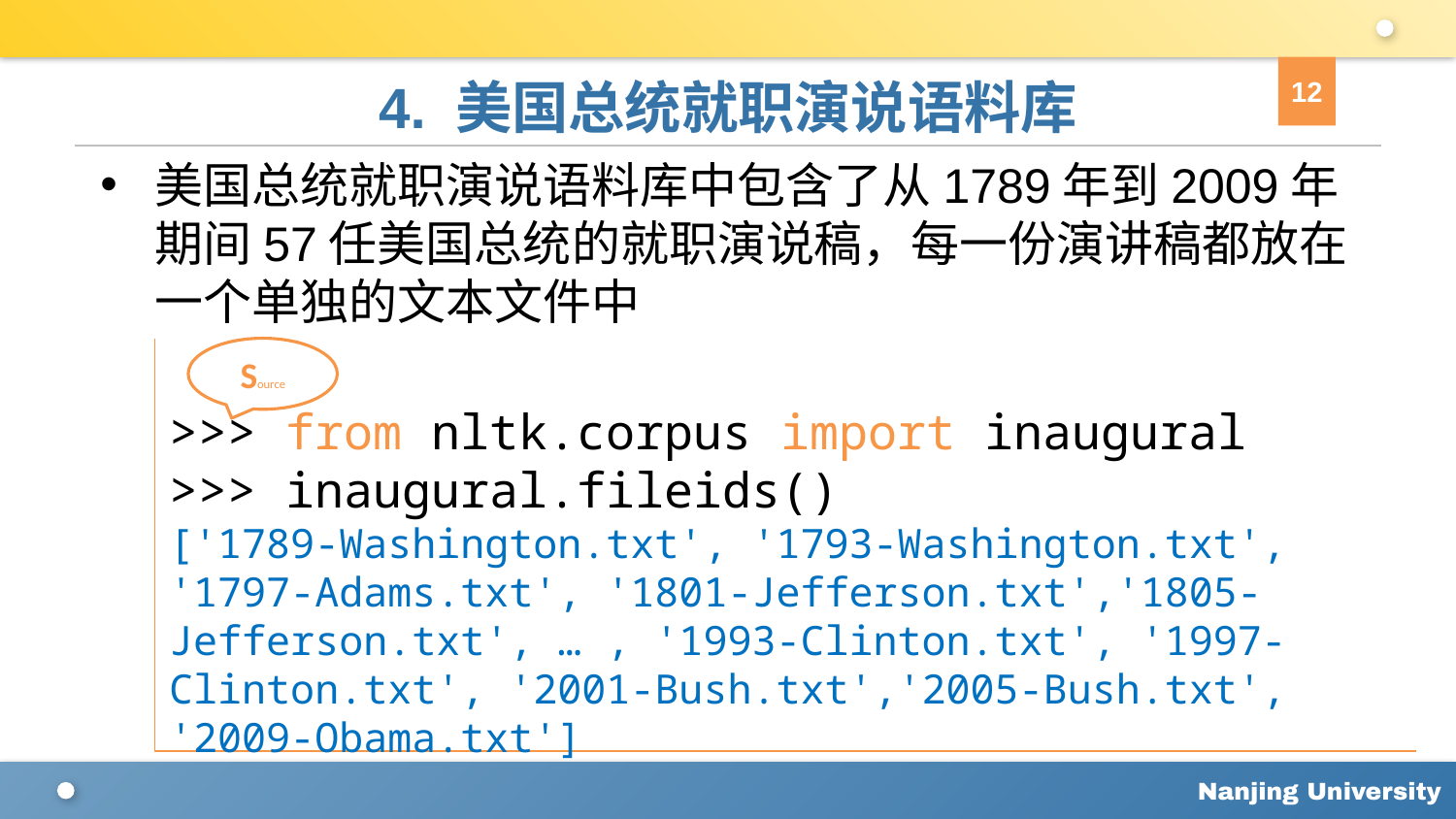

12
# 4. 美国总统就职演说语料库
美国总统就职演说语料库中包含了从1789年到2009年期间57任美国总统的就职演说稿，每一份演讲稿都放在一个单独的文本文件中
Source

>>> from nltk.corpus import inaugural
>>> inaugural.fileids()
['1789-Washington.txt', '1793-Washington.txt', '1797-Adams.txt', '1801-Jefferson.txt','1805-Jefferson.txt', … , '1993-Clinton.txt', '1997-Clinton.txt', '2001-Bush.txt','2005-Bush.txt', '2009-Obama.txt']